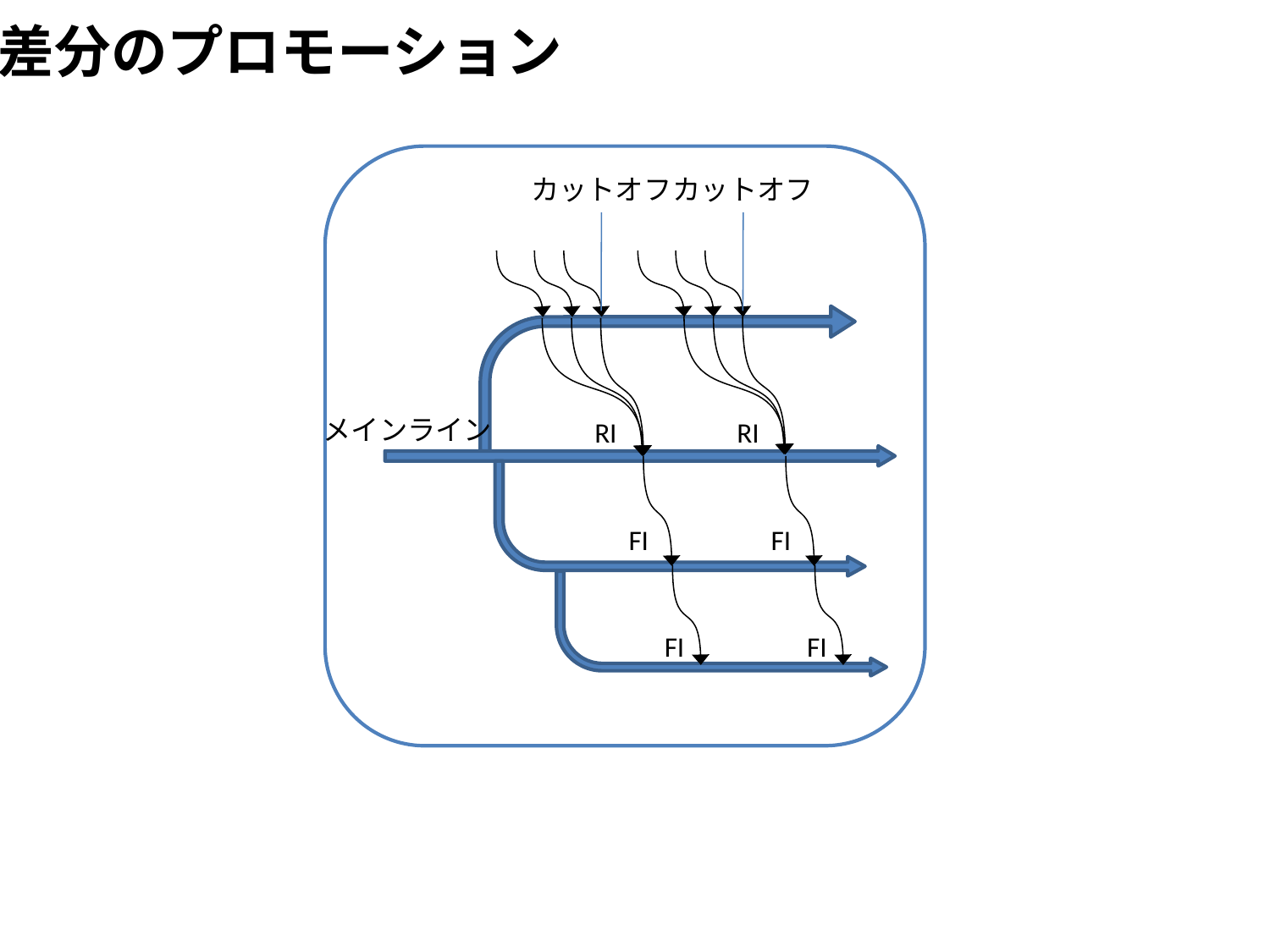

差分のプロモーション

カットオフ
カットオフ

メインライン
RI
RI

FI
FI

FI
FI